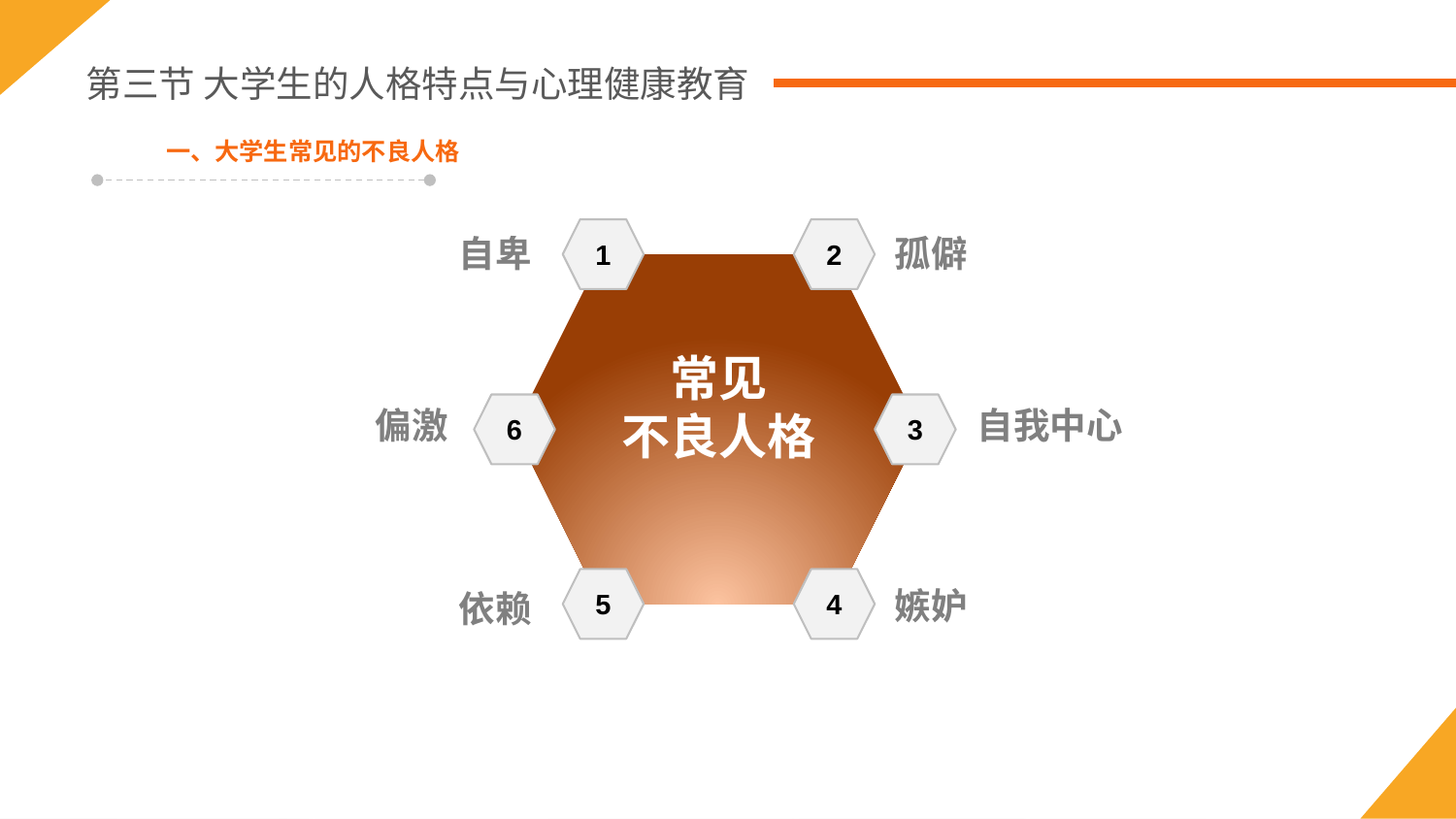

第三节 大学生的人格特点与心理健康教育
一、大学生常见的不良人格
1
2

6
3
5
4
自卑
孤僻
常见
不良人格
偏激
自我中心
嫉妒
依赖